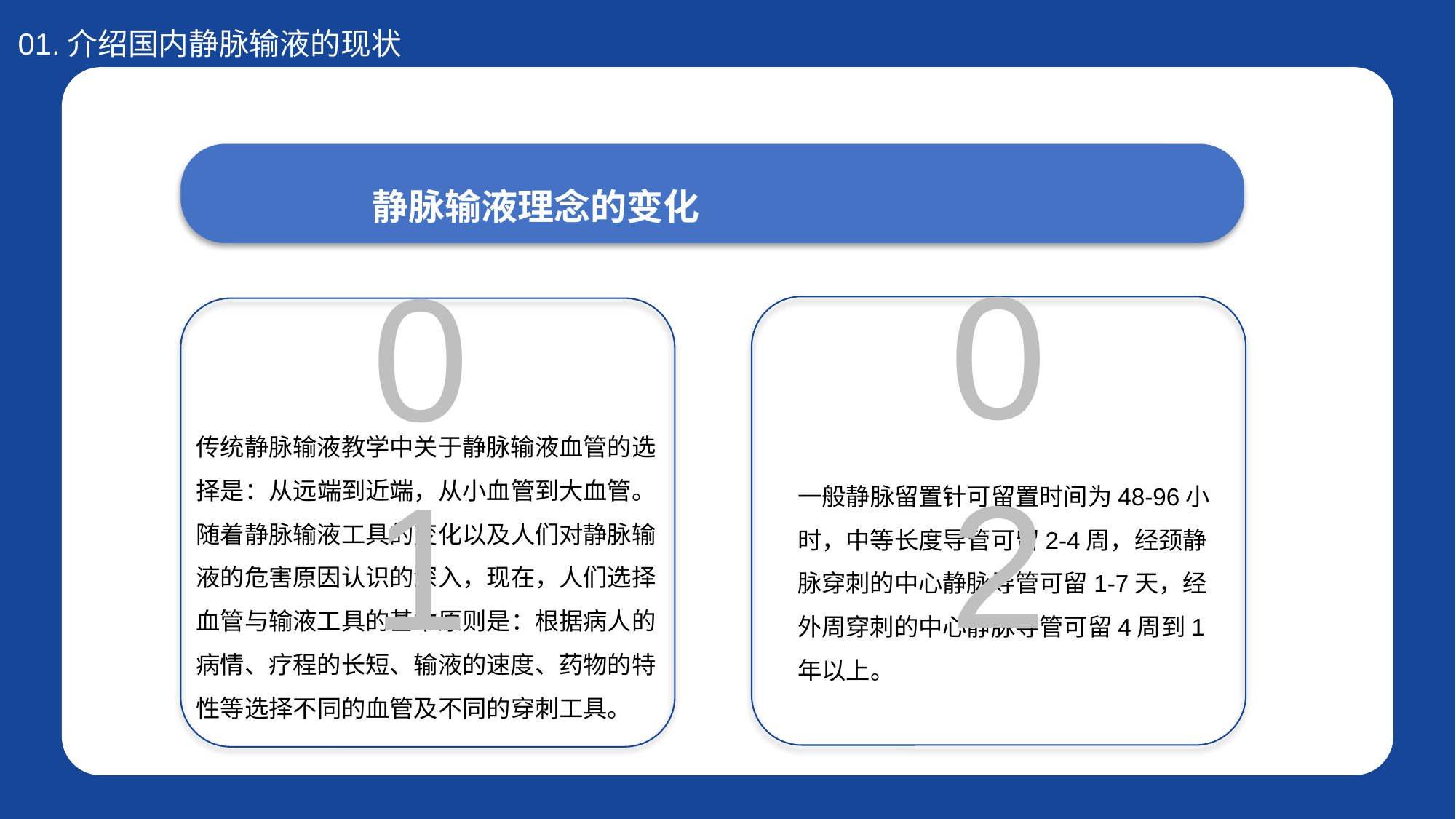

静脉输液理念的变化
02

01

传统静脉输液教学中关于静脉输液血管的选择是：从远端到近端，从小血管到大血管。随着静脉输液工具的变化以及人们对静脉输液的危害原因认识的深入，现在，人们选择血管与输液工具的基本原则是：根据病人的病情、疗程的长短、输液的速度、药物的特性等选择不同的血管及不同的穿刺工具。
一般静脉留置针可留置时间为48-96小时，中等长度导管可留2-4周，经颈静脉穿刺的中心静脉导管可留1-7天，经外周穿刺的中心静脉导管可留4周到1年以上。